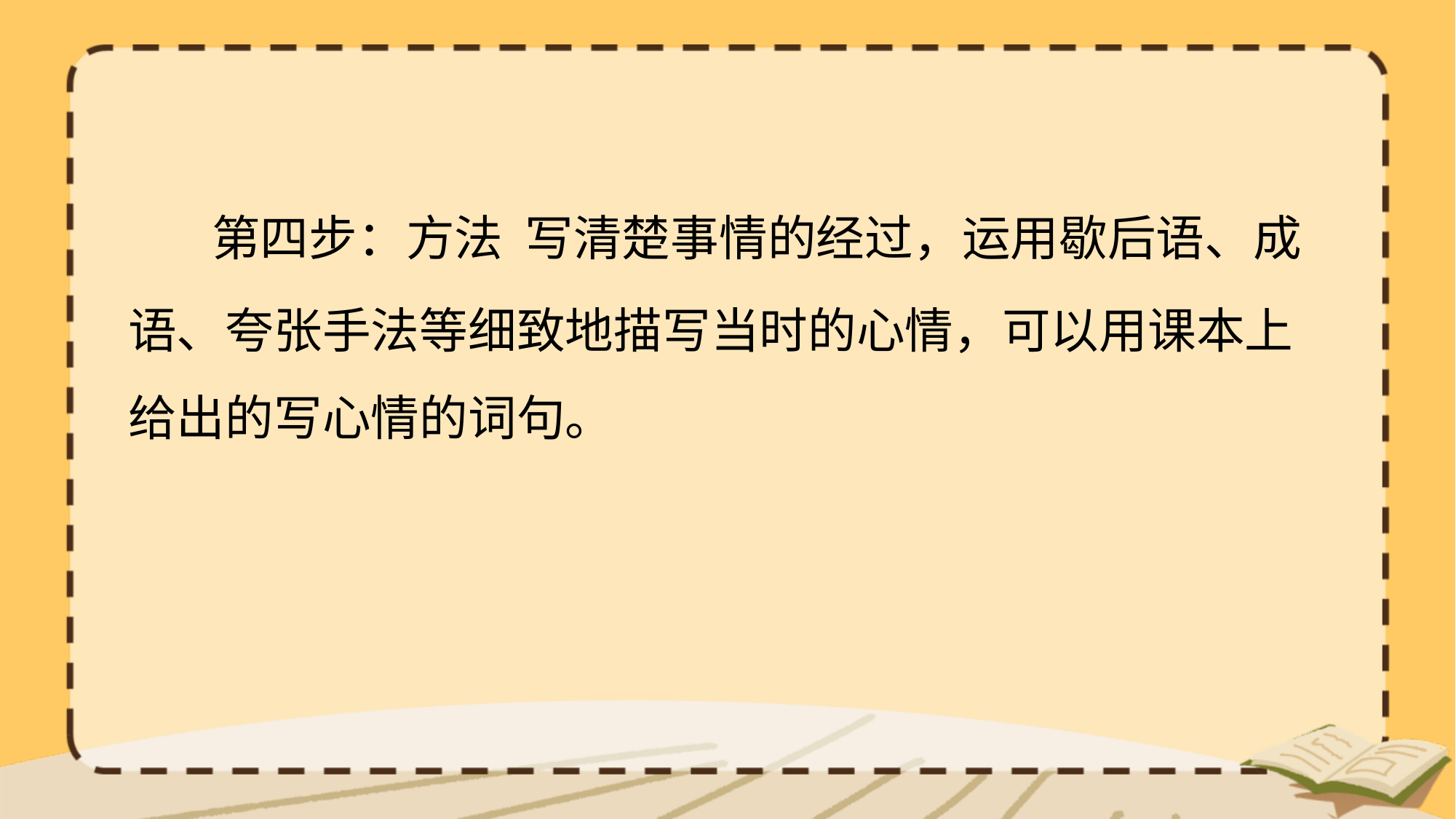

第四步：方法  写清楚事情的经过，运用歇后语、成语、夸张手法等细致地描写当时的心情，可以用课本上给出的写心情的词句。